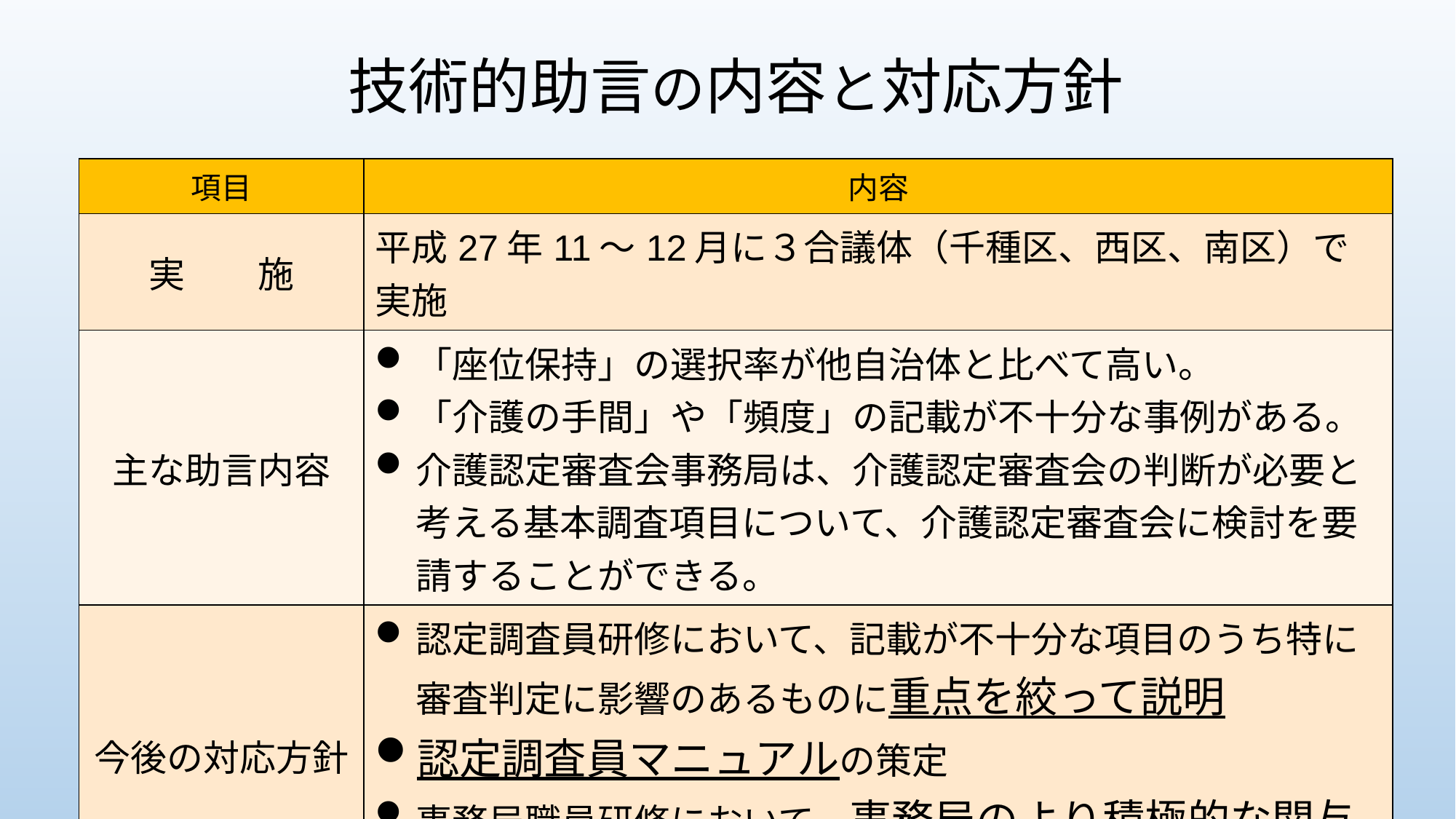

# 技術的助言の内容と対応方針
| 項目 | 内容 |
| --- | --- |
| 実　　施 | 平成27年11～12月に３合議体（千種区、西区、南区）で実施 |
| 主な助言内容 | 「座位保持」の選択率が他自治体と比べて高い。 「介護の手間」や「頻度」の記載が不十分な事例がある。 介護認定審査会事務局は、介護認定審査会の判断が必要と考える基本調査項目について、介護認定審査会に検討を要請することができる。 |
| 今後の対応方針 | 認定調査員研修において、記載が不十分な項目のうち特に審査判定に影響のあるものに重点を絞って説明 認定調査員マニュアルの策定 事務局職員研修において、事務局のより積極的な関与にかかる周知 |